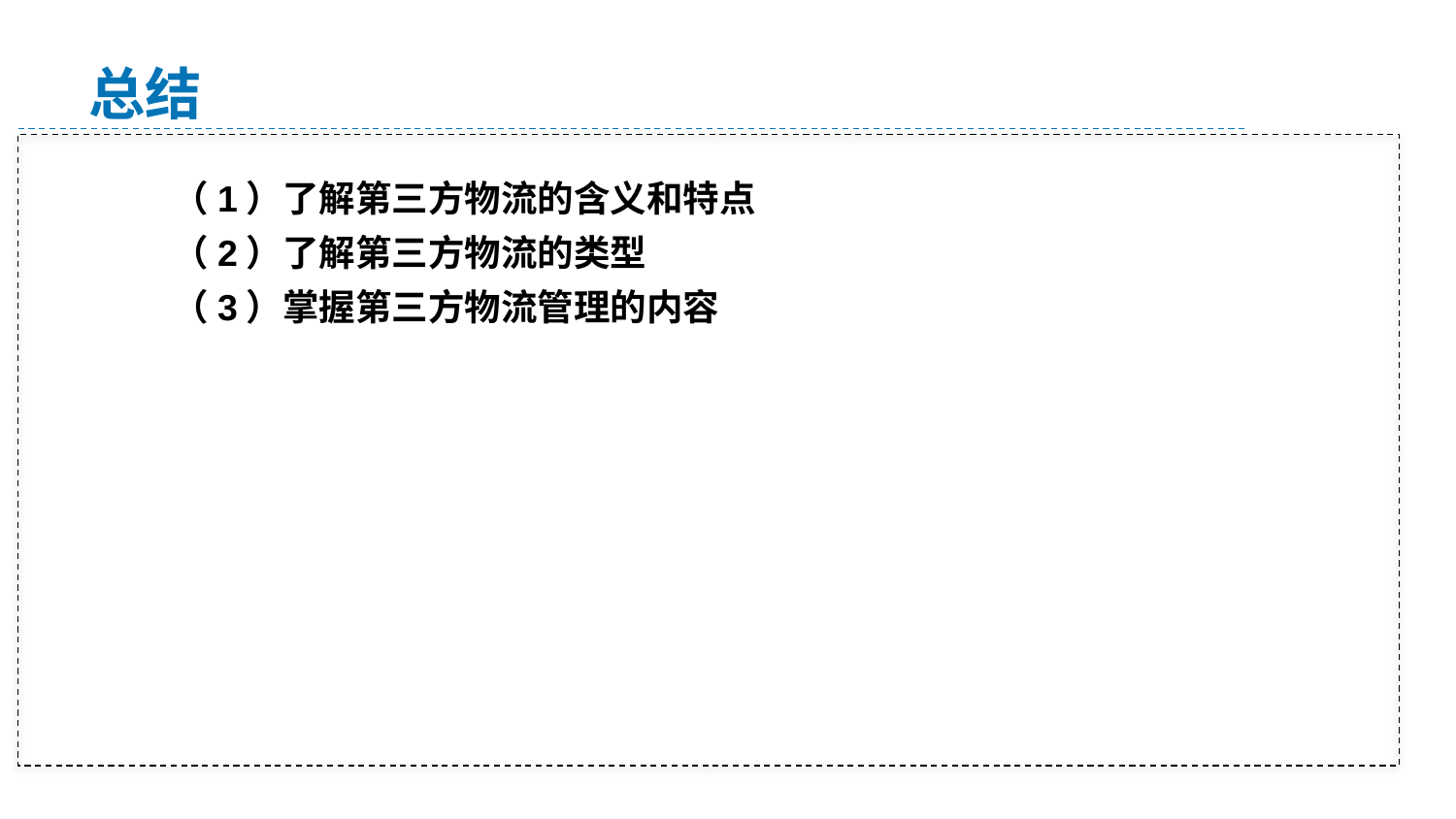

总结

（1）了解第三方物流的含义和特点
（2）了解第三方物流的类型
（3）掌握第三方物流管理的内容